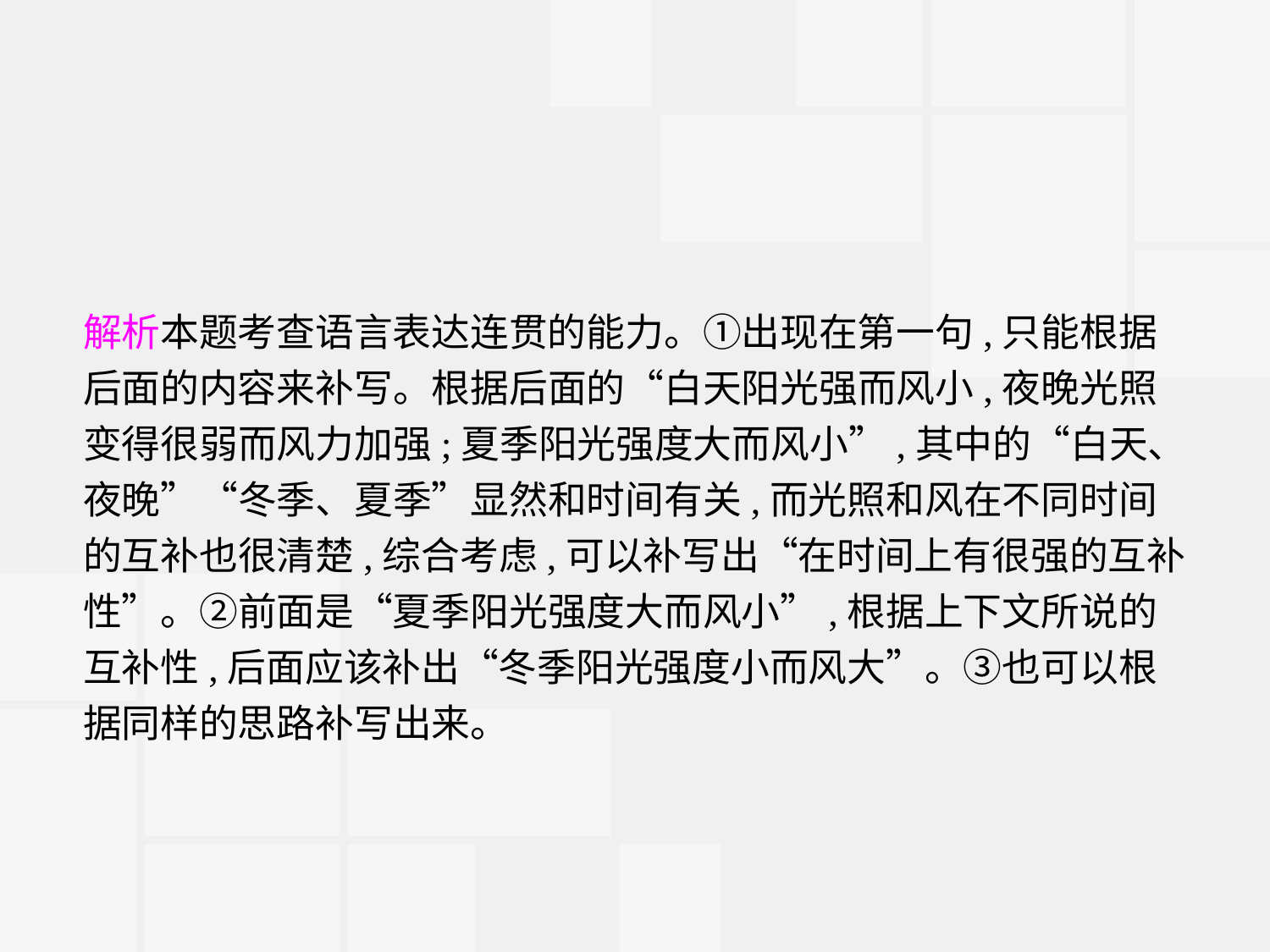

解析本题考查语言表达连贯的能力。①出现在第一句,只能根据后面的内容来补写。根据后面的“白天阳光强而风小,夜晚光照变得很弱而风力加强;夏季阳光强度大而风小”,其中的“白天、夜晚”“冬季、夏季”显然和时间有关,而光照和风在不同时间的互补也很清楚,综合考虑,可以补写出“在时间上有很强的互补性”。②前面是“夏季阳光强度大而风小”,根据上下文所说的互补性,后面应该补出“冬季阳光强度小而风大”。③也可以根据同样的思路补写出来。